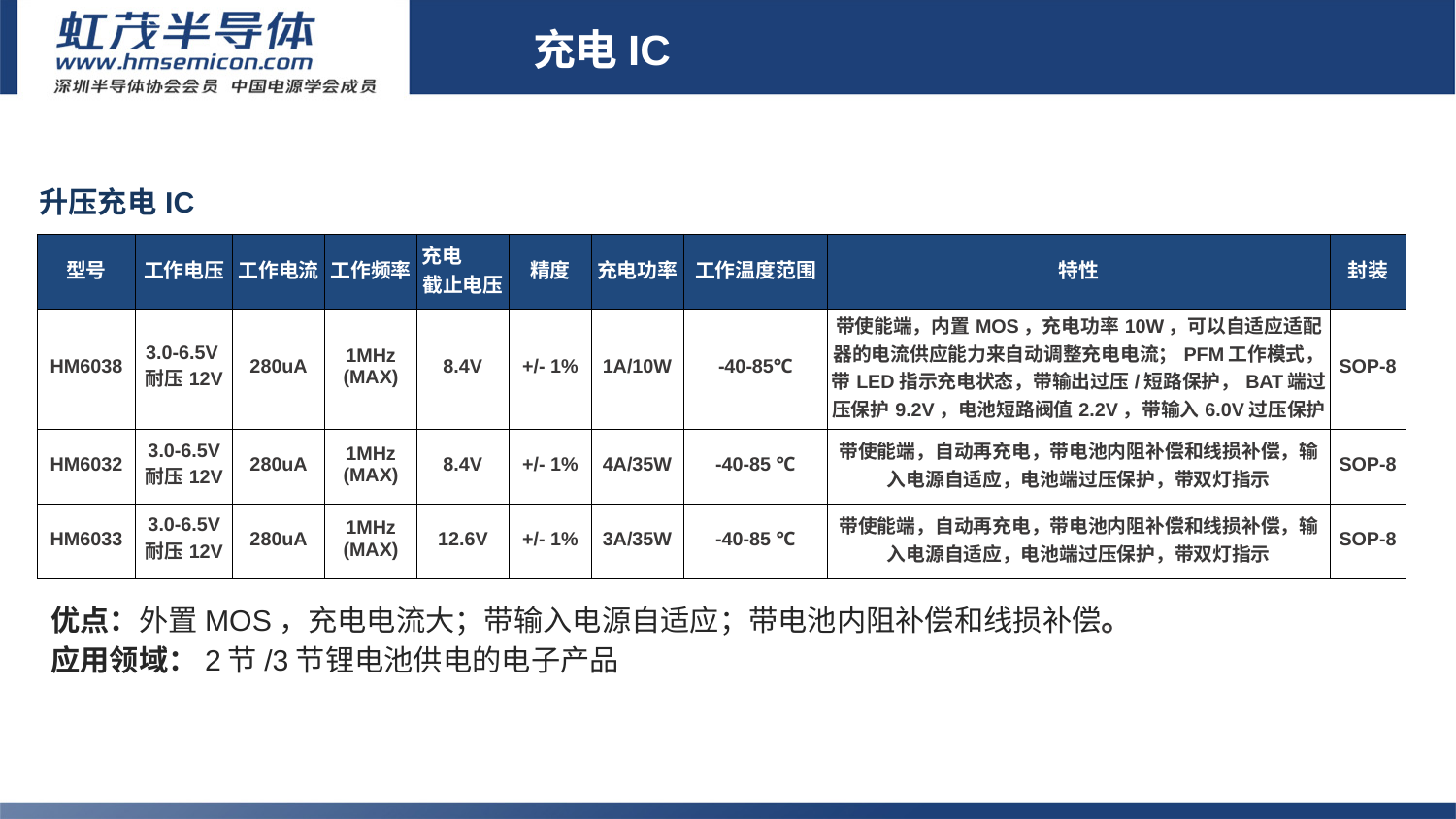

充电IC
| 升压充电IC |  |  |  |  |  |  |  |  |  |
| --- | --- | --- | --- | --- | --- | --- | --- | --- | --- |
| 型号 | 工作电压 | 工作电流 | 工作频率 | 充电 截止电压 | 精度 | 充电功率 | 工作温度范围 | 特性 | 封装 |
| HM6038 | 3.0-6.5V耐压12V | 280uA | 1MHz (MAX) | 8.4V | +/- 1% | 1A/10W | -40-85℃ | 带使能端，内置MOS，充电功率10W，可以自适应适配器的电流供应能力来自动调整充电电流；PFM工作模式，带LED指示充电状态，带输出过压/短路保护，BAT端过压保护9.2V，电池短路阀值2.2V，带输入6.0V过压保护 | SOP-8 |
| HM6032 | 3.0-6.5V 耐压12V | 280uA | 1MHz (MAX) | 8.4V | +/- 1% | 4A/35W | -40-85 ℃ | 带使能端，自动再充电，带电池内阻补偿和线损补偿，输入电源自适应，电池端过压保护，带双灯指示 | SOP-8 |
| HM6033 | 3.0-6.5V 耐压12V | 280uA | 1MHz (MAX) | 12.6V | +/- 1% | 3A/35W | -40-85 ℃ | 带使能端，自动再充电，带电池内阻补偿和线损补偿，输入电源自适应，电池端过压保护，带双灯指示 | SOP-8 |
# 充电IC
优点：外置MOS，充电电流大；带输入电源自适应；带电池内阻补偿和线损补偿。
应用领域：2节/3节锂电池供电的电子产品